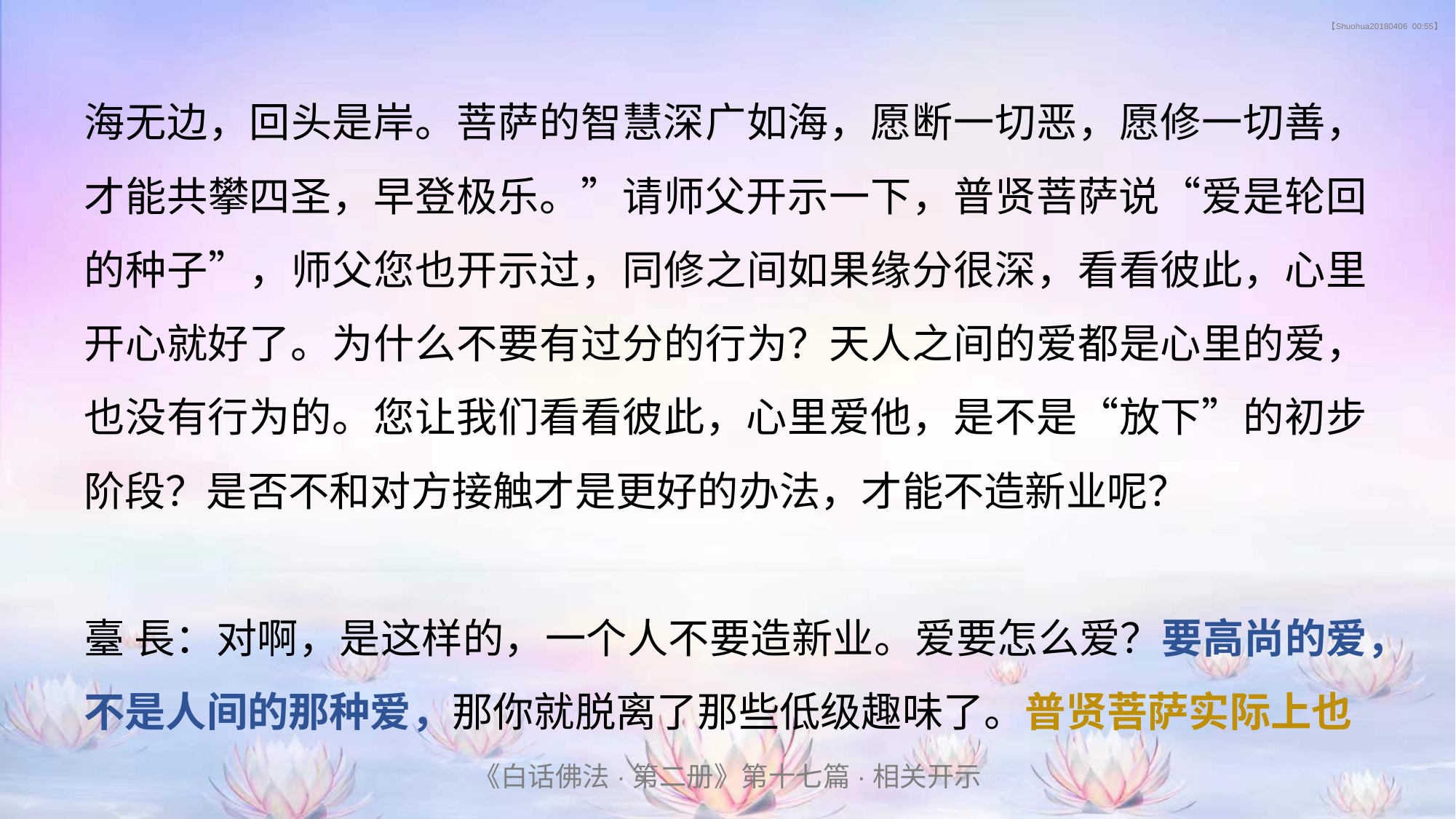

# 【Shuohua20180406  00:55】
海无边，回头是岸。菩萨的智慧深广如海，愿断一切恶，愿修一切善，才能共攀四圣，早登极乐。”请师父开示一下，普贤菩萨说“爱是轮回的种子”，师父您也开示过，同修之间如果缘分很深，看看彼此，心里开心就好了。为什么不要有过分的行为？天人之间的爱都是心里的爱，也没有行为的。您让我们看看彼此，心里爱他，是不是“放下”的初步阶段？是否不和对方接触才是更好的办法，才能不造新业呢？

臺 長：对啊，是这样的，一个人不要造新业。爱要怎么爱？要高尚的爱，不是人间的那种爱，那你就脱离了那些低级趣味了。普贤菩萨实际上也
《白话佛法·第二册》第十七篇·相关开示